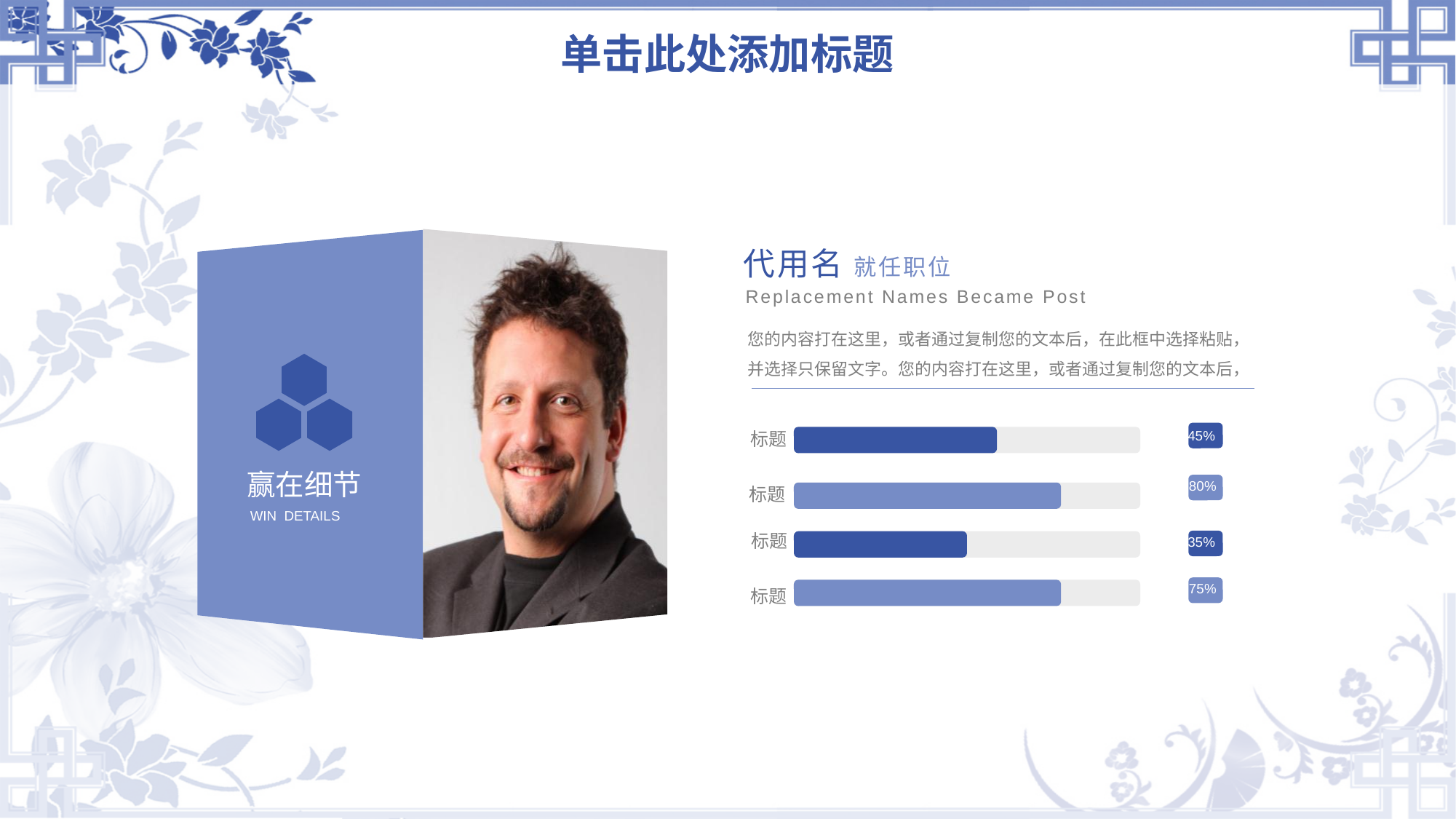

# 单击此处添加标题

代用名 就任职位
Replacement Names Became Post
您的内容打在这里，或者通过复制您的文本后，在此框中选择粘贴，并选择只保留文字。您的内容打在这里，或者通过复制您的文本后，

赢在细节
WIN  DETAILS
标题
45%

80%

标题
标题
35%

75%

标题